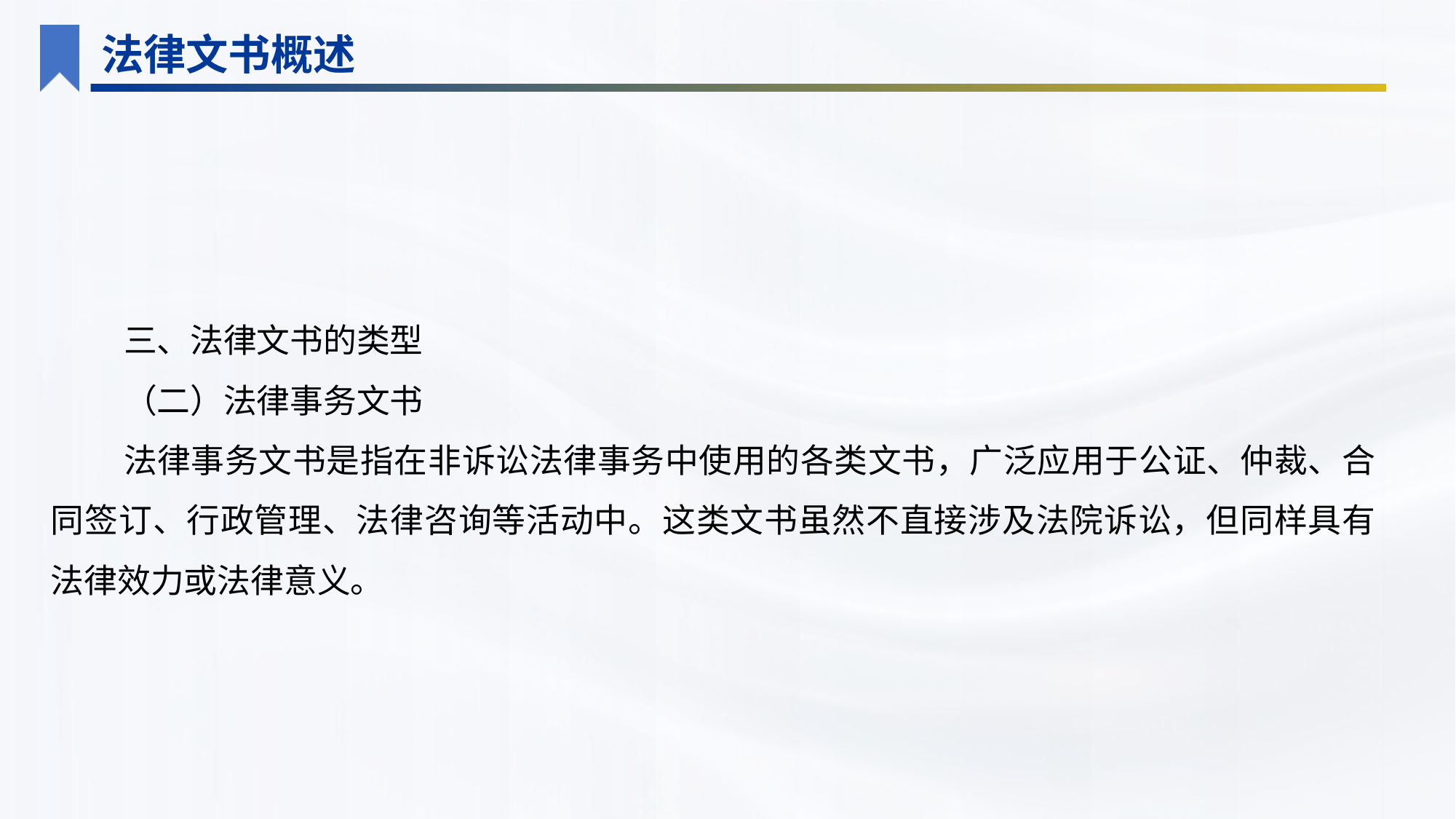

法律文书概述
三、法律文书的类型
（二）法律事务文书
法律事务文书是指在非诉讼法律事务中使用的各类文书，广泛应用于公证、仲裁、合同签订、行政管理、法律咨询等活动中。这类文书虽然不直接涉及法院诉讼，但同样具有法律效力或法律意义。